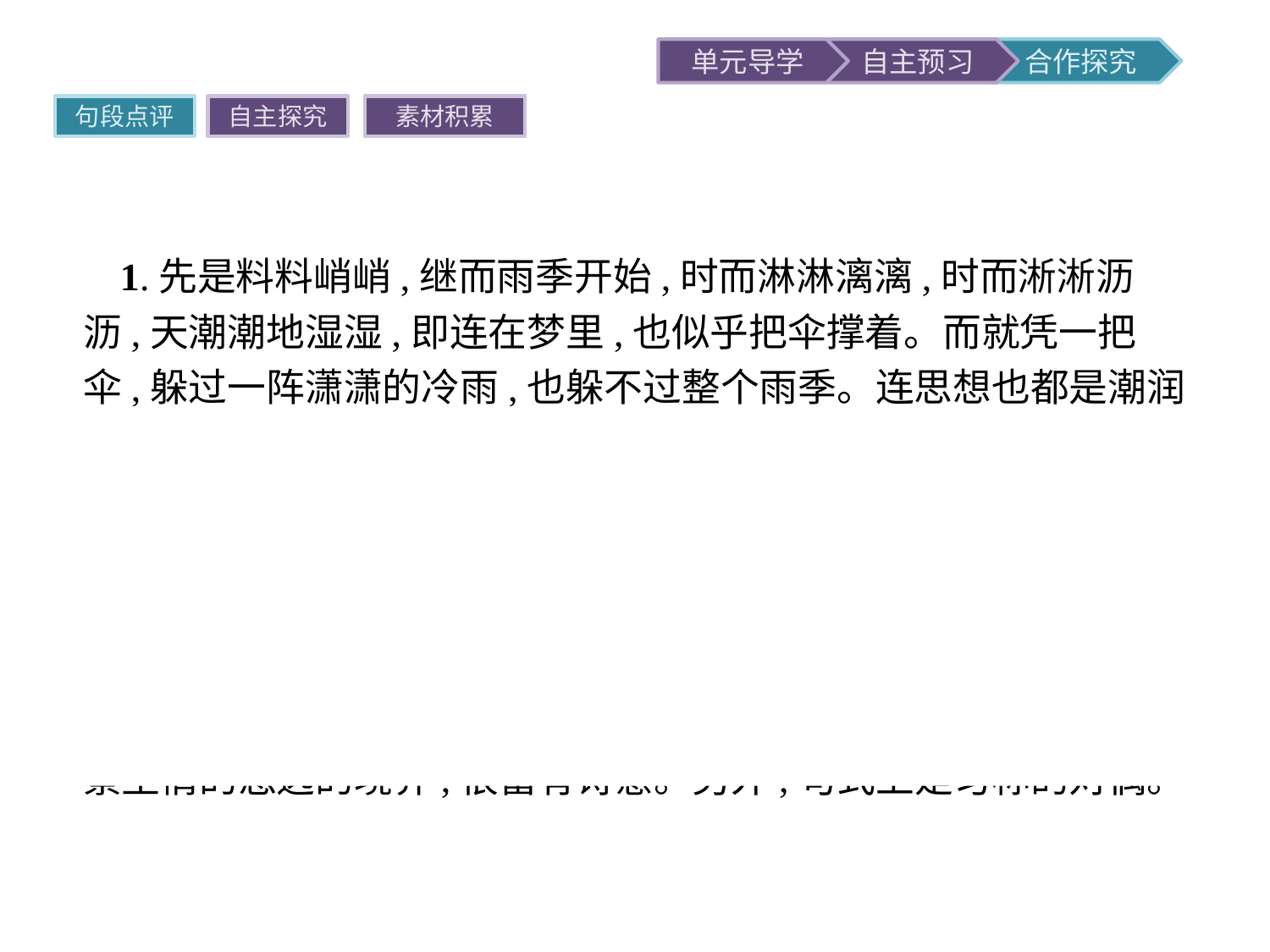

句段点评
自主探究
素材积累
1.先是料料峭峭,继而雨季开始,时而淋淋漓漓,时而淅淅沥沥,天潮潮地湿湿,即连在梦里,也似乎把伞撑着。而就凭一把伞,躲过一阵潇潇的冷雨,也躲不过整个雨季。连思想也都是潮润润的。
点评“料峭”“淋漓”“淅沥”“潮湿”固然是诉诸触觉的描写,但运用叠字“料料峭峭”“淋淋漓漓”“淅淅沥沥”“天潮潮地湿湿”便同时录下了风雨的声响了。“连思想也都是潮润润的”,被评论家称为诗化之笔,这些句子的诗味,在于用联想的方式把自然界的雨境与内心的情思巧妙地联系起来,达到了一种见景生情的悠远的境界,很富有诗意。另外,句式上是匀称的对偶。